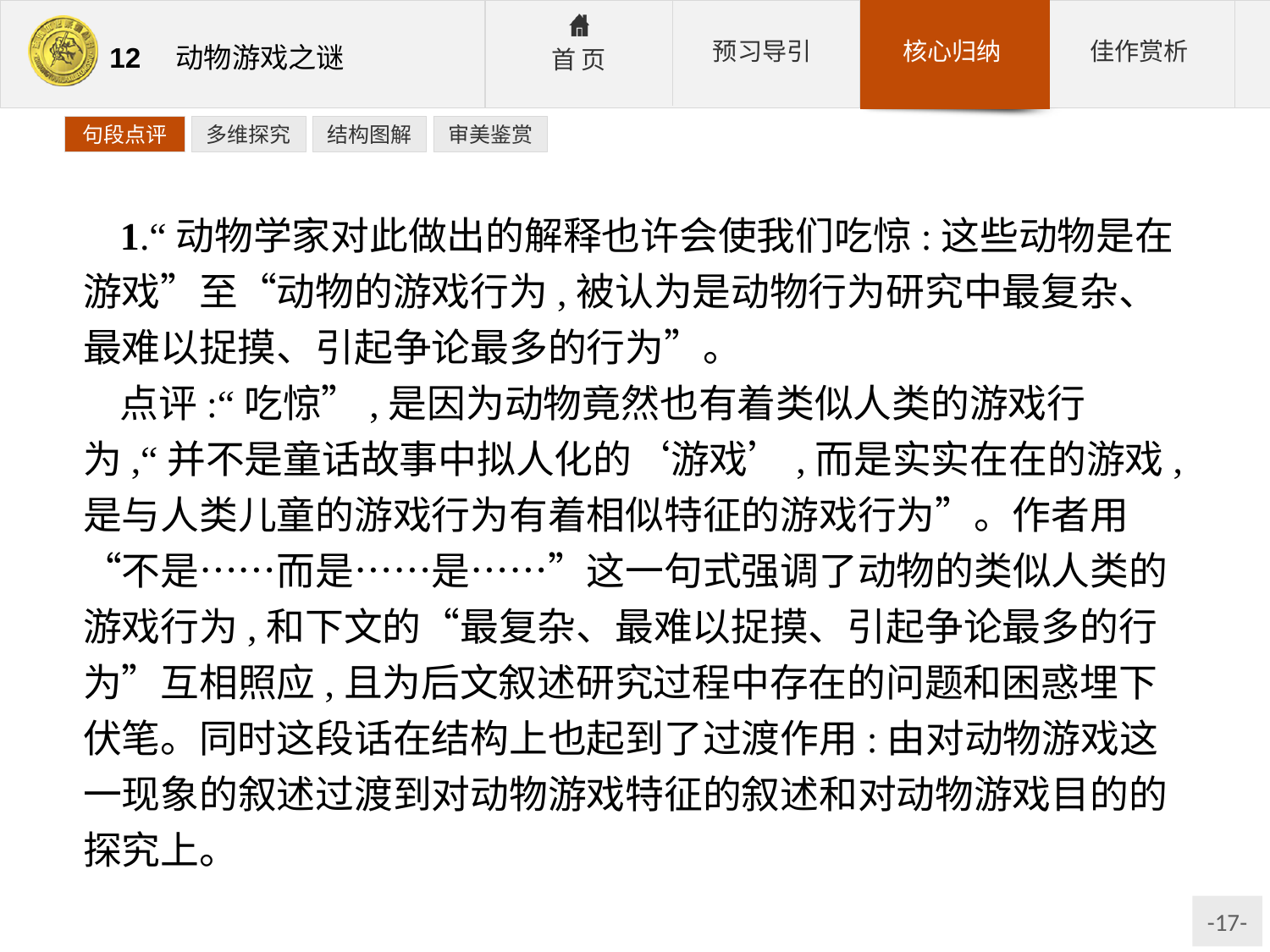

句段点评
多维探究
结构图解
审美鉴赏
1.“动物学家对此做出的解释也许会使我们吃惊:这些动物是在游戏”至“动物的游戏行为,被认为是动物行为研究中最复杂、最难以捉摸、引起争论最多的行为”。
点评:“吃惊”,是因为动物竟然也有着类似人类的游戏行为,“并不是童话故事中拟人化的‘游戏’,而是实实在在的游戏,是与人类儿童的游戏行为有着相似特征的游戏行为”。作者用“不是……而是……是……”这一句式强调了动物的类似人类的游戏行为,和下文的“最复杂、最难以捉摸、引起争论最多的行为”互相照应,且为后文叙述研究过程中存在的问题和困惑埋下伏笔。同时这段话在结构上也起到了过渡作用:由对动物游戏这一现象的叙述过渡到对动物游戏特征的叙述和对动物游戏目的的探究上。